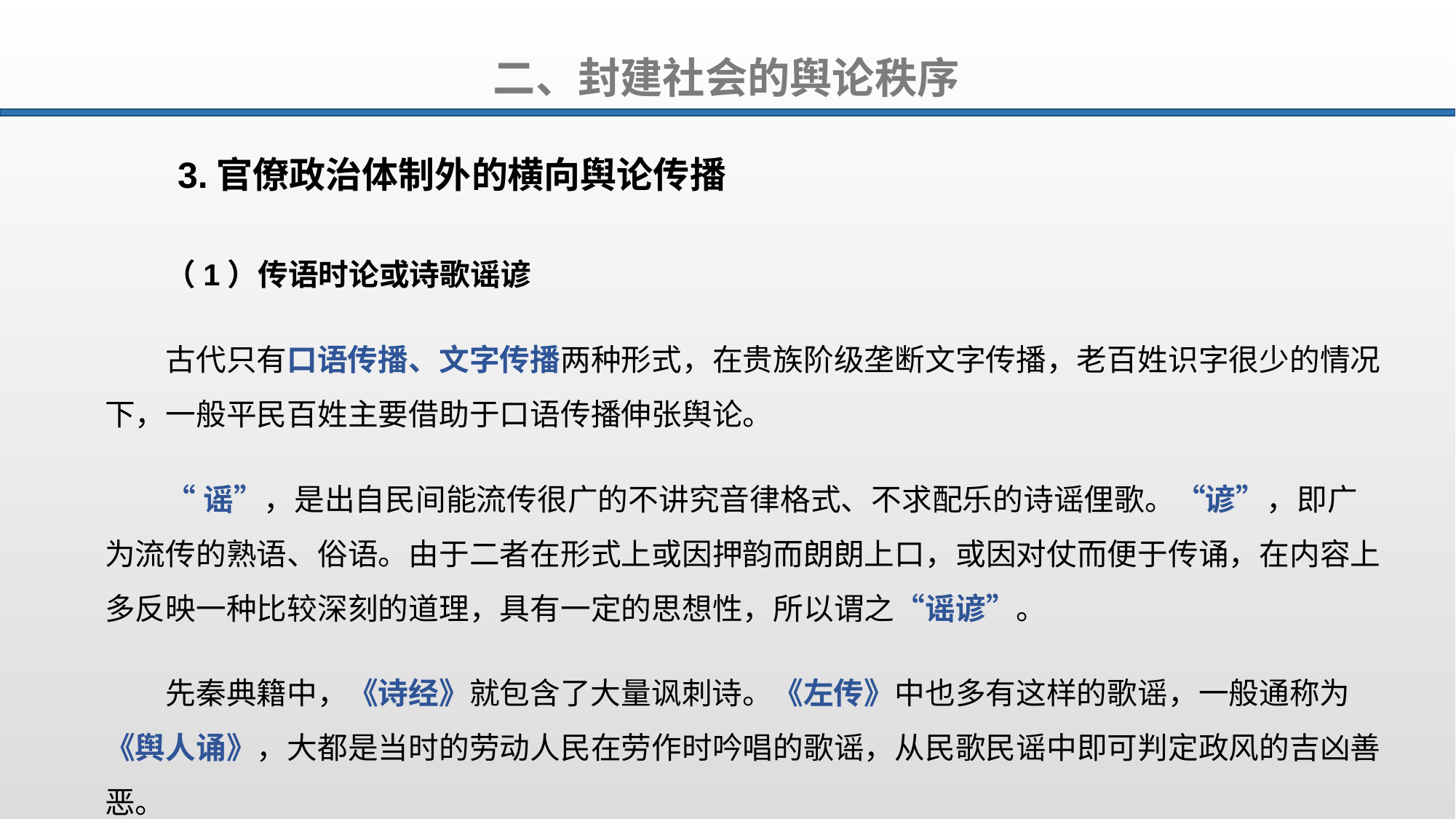

二、封建社会的舆论秩序

3.官僚政治体制外的横向舆论传播
（1）传语时论或诗歌谣谚
古代只有口语传播、文字传播两种形式，在贵族阶级垄断文字传播，老百姓识字很少的情况下，一般平民百姓主要借助于口语传播伸张舆论。
“谣”，是出自民间能流传很广的不讲究音律格式、不求配乐的诗谣俚歌。“谚”，即广为流传的熟语、俗语。由于二者在形式上或因押韵而朗朗上口，或因对仗而便于传诵，在内容上多反映一种比较深刻的道理，具有一定的思想性，所以谓之“谣谚”。
先秦典籍中，《诗经》就包含了大量讽刺诗。《左传》中也多有这样的歌谣，一般通称为《舆人诵》，大都是当时的劳动人民在劳作时吟唱的歌谣，从民歌民谣中即可判定政风的吉凶善恶。